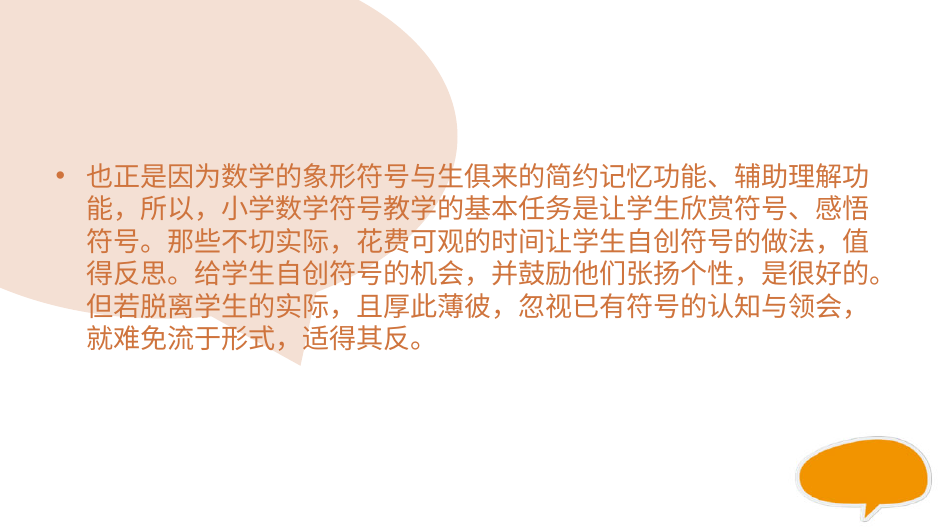

#

也正是因为数学的象形符号与生俱来的简约记忆功能、辅助理解功能，所以，小学数学符号教学的基本任务是让学生欣赏符号、感悟符号。那些不切实际，花费可观的时间让学生自创符号的做法，值得反思。给学生自创符号的机会，并鼓励他们张扬个性，是很好的。但若脱离学生的实际，且厚此薄彼，忽视已有符号的认知与领会，就难免流于形式，适得其反。